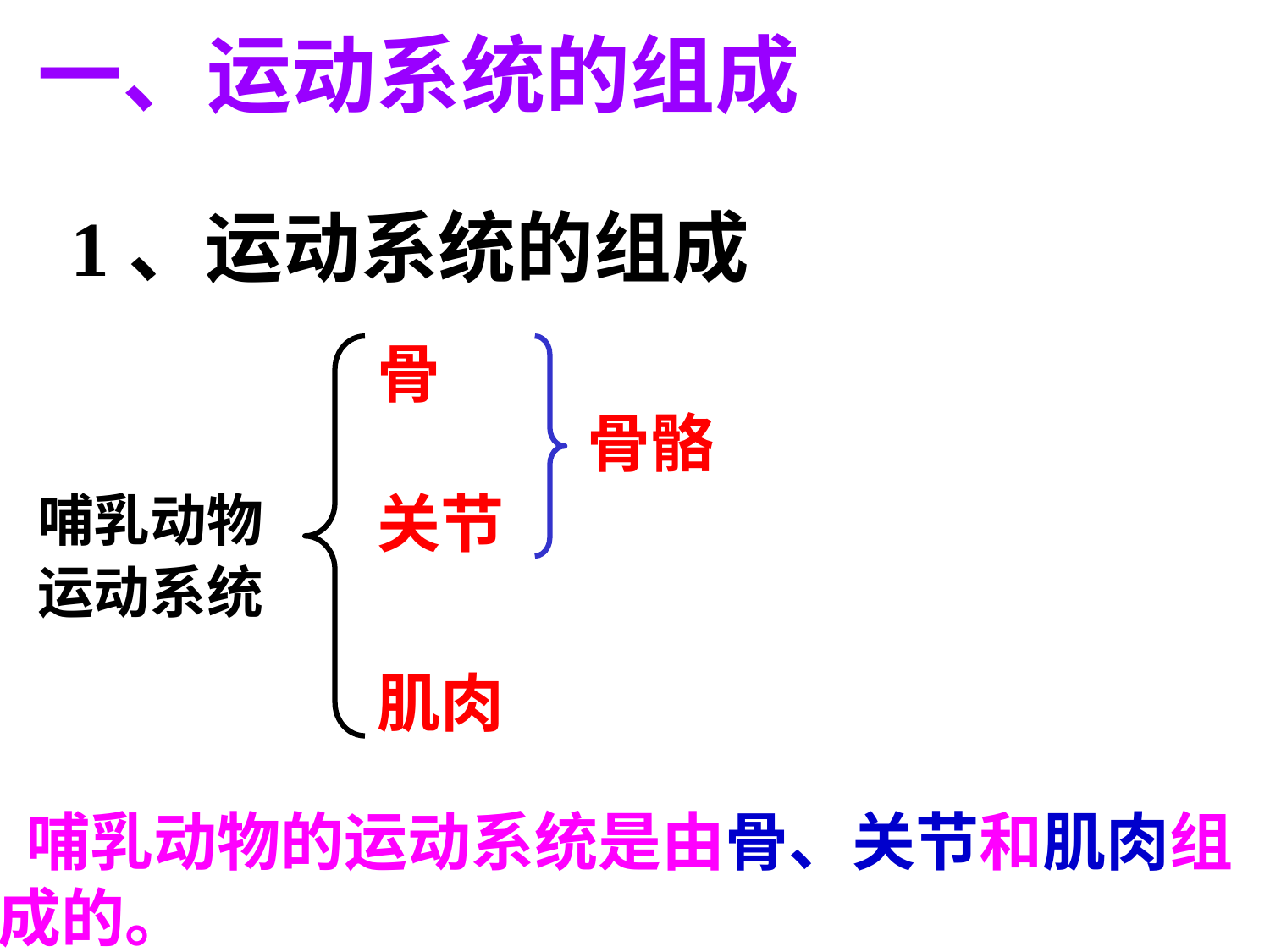

一、运动系统的组成
# 1、运动系统的组成

骨

骨骼
哺乳动物
运动系统
关节
肌肉
 哺乳动物的运动系统是由骨、关节和肌肉组成的。